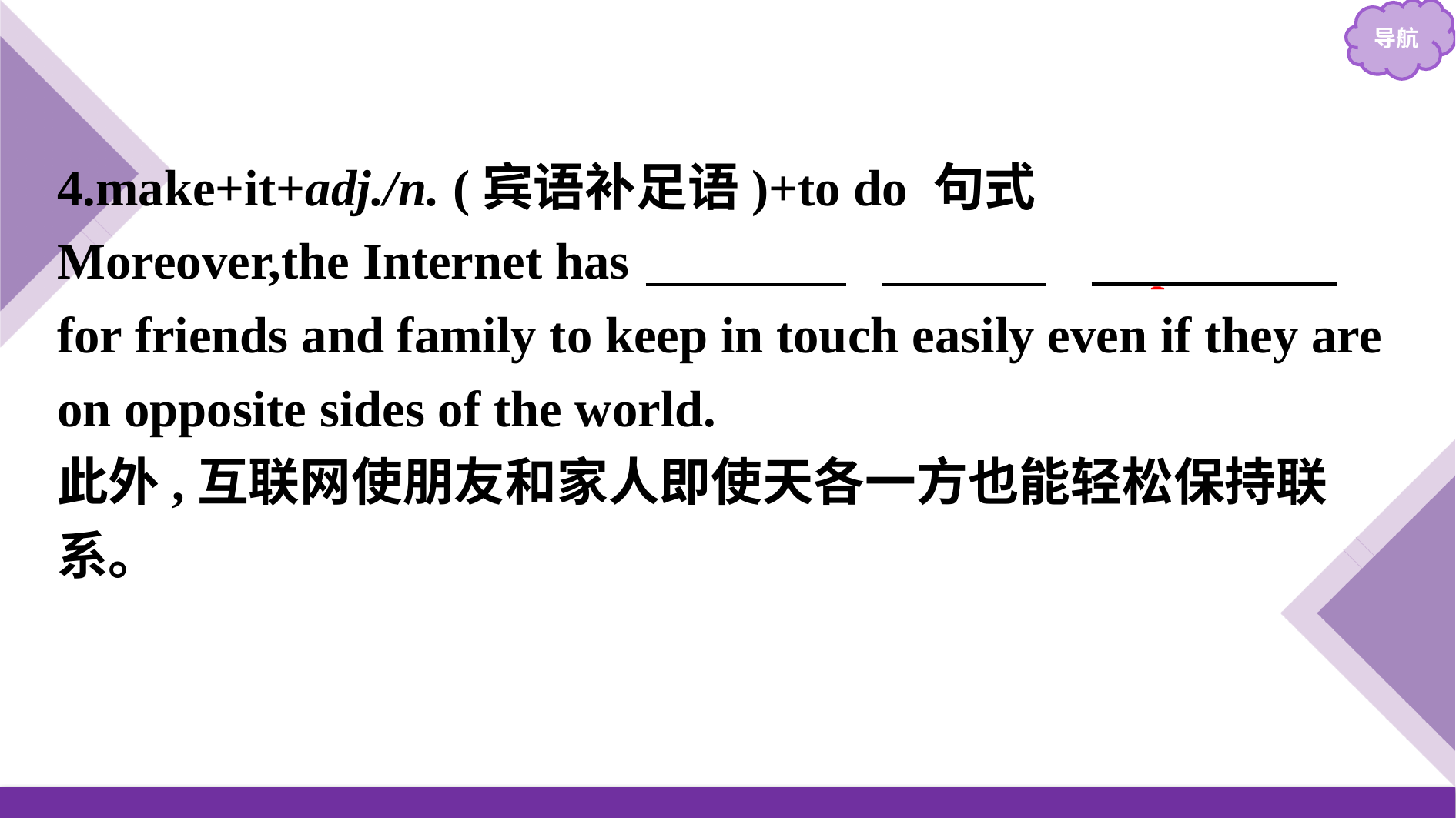

4.make+it+adj./n. (宾语补足语)+to do 句式
Moreover,the Internet has 　made　 　it　 　possible　 for friends and family to keep in touch easily even if they are on opposite sides of the world.
此外,互联网使朋友和家人即使天各一方也能轻松保持联系。